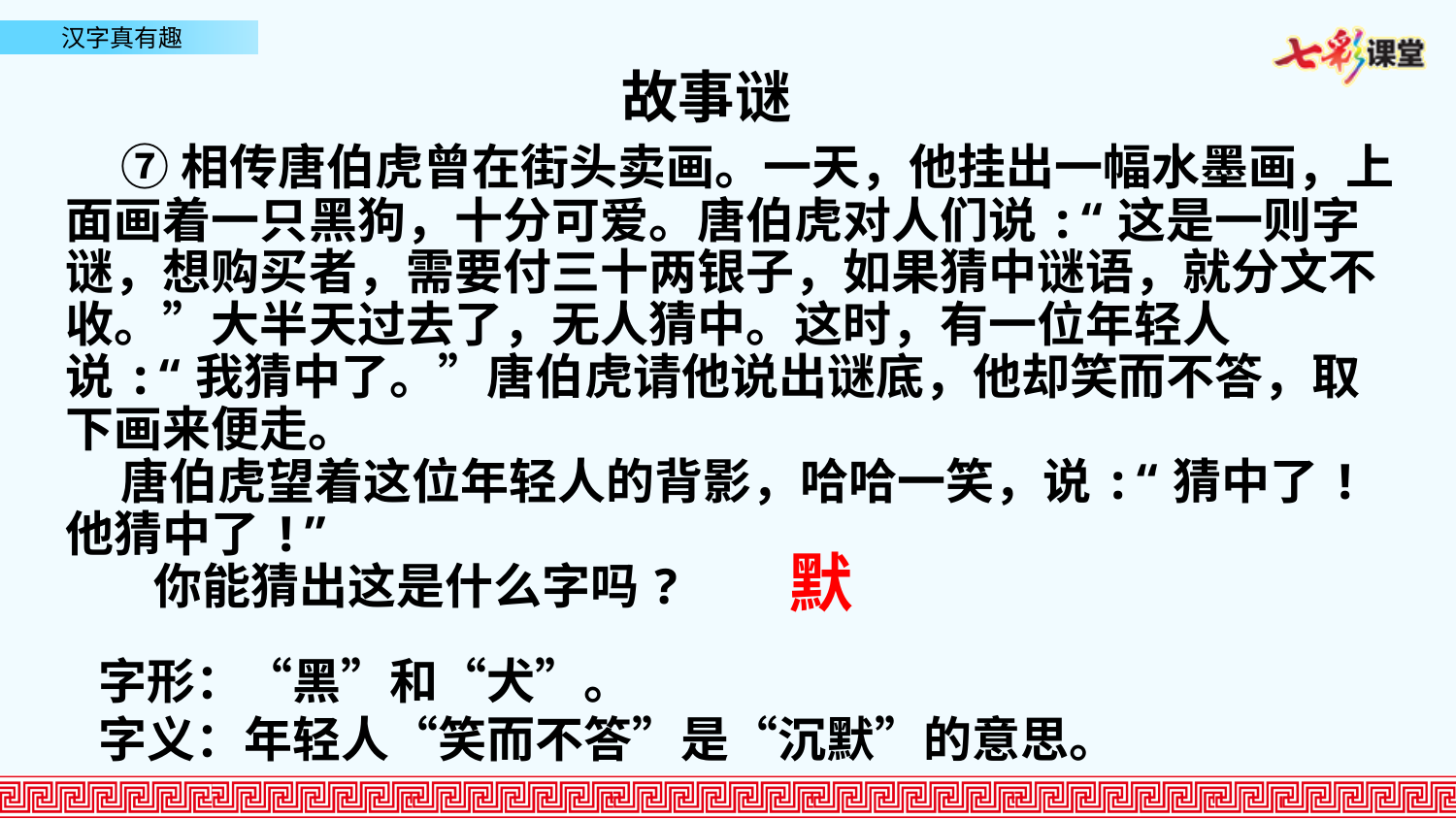

故事谜
     ⑦相传唐伯虎曾在街头卖画。一天，他挂出一幅水墨画，上面画着一只黑狗，十分可爱。唐伯虎对人们说:“这是一则字谜，想购买者，需要付三十两银子，如果猜中谜语，就分文不收。”大半天过去了，无人猜中。这时，有一位年轻人说:“我猜中了。”唐伯虎请他说出谜底，他却笑而不答，取下画来便走。
    唐伯虎望着这位年轻人的背影，哈哈一笑，说:“猜中了!他猜中了!”
       你能猜出这是什么字吗?
默
    字形：“黑”和“犬”。
    字义：年轻人“笑而不答”是“沉默”的意思。